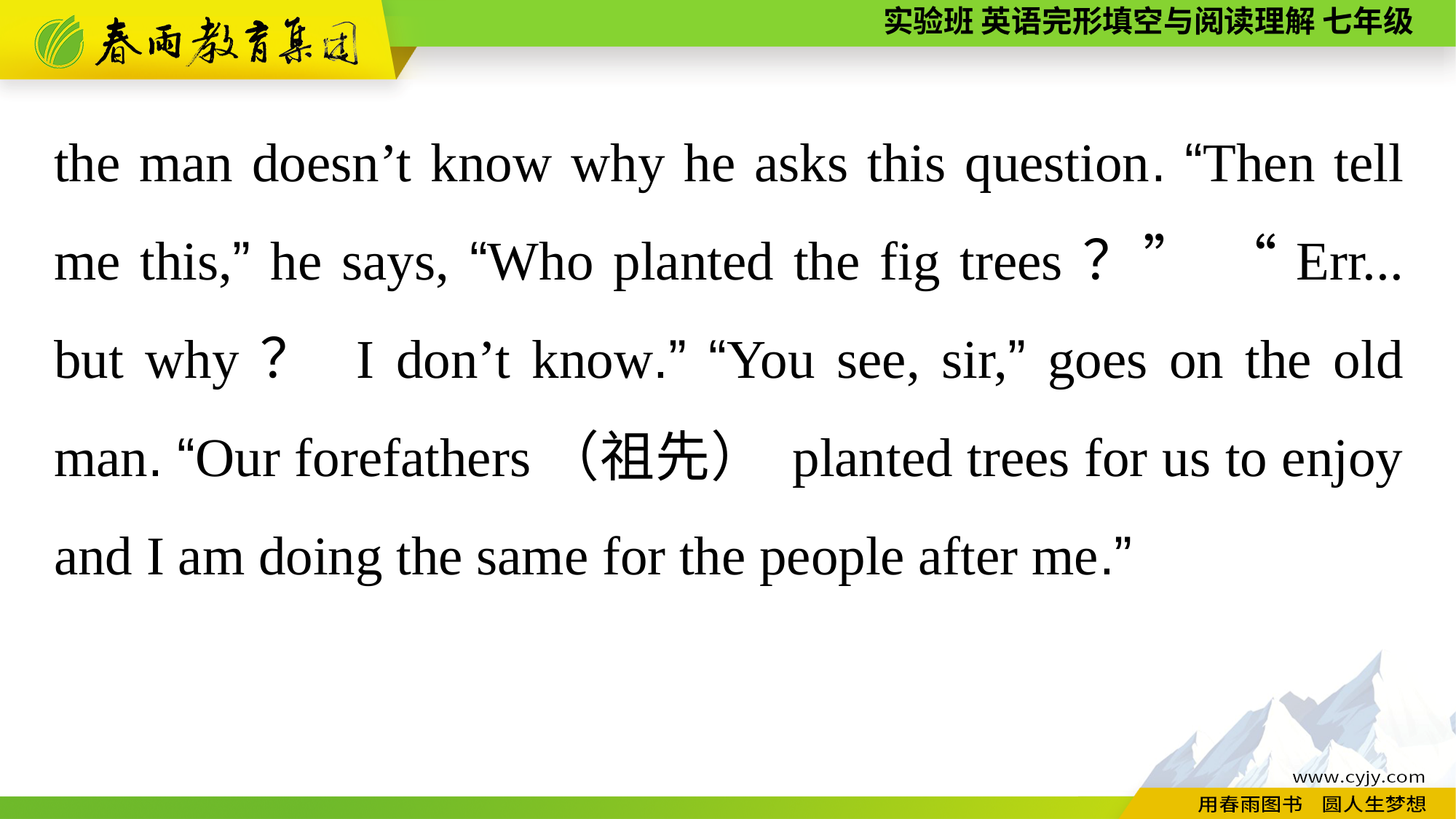

the man doesn’t know why he asks this question. “Then tell me this,” he says, “Who planted the fig trees？” “Err... but why？ I don’t know.” “You see, sir,” goes on the old man. “Our forefathers（祖先） planted trees for us to enjoy and I am doing the same for the people after me.”